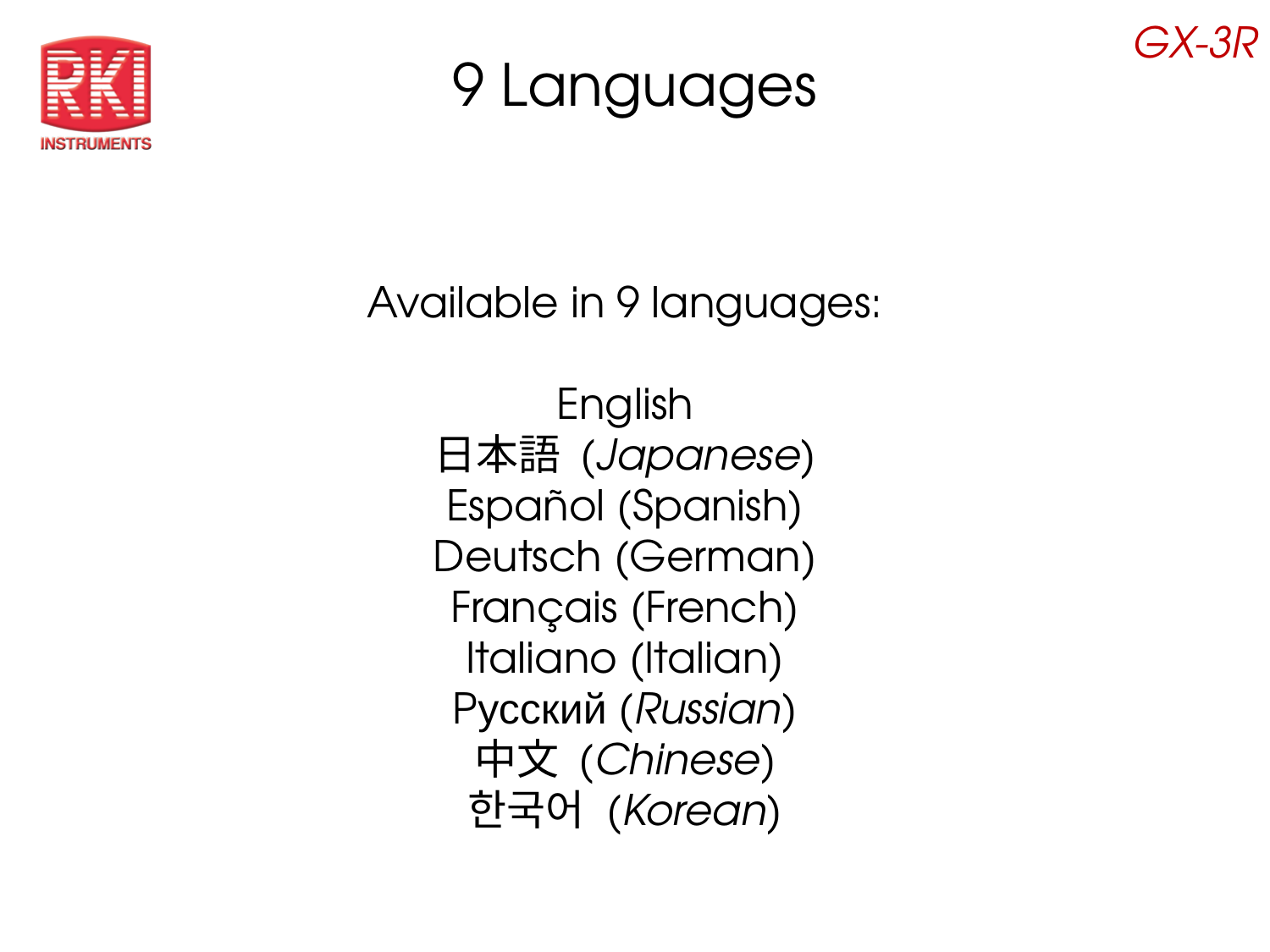

GX-3R
# 9 Languages
Available in 9 languages:

English
日本語 (Japanese)
Español (Spanish)
Deutsch (German)
Français (French)
Italiano (Italian)
Pусский (Russian)
中文 (Chinese)
한국어 (Korean)